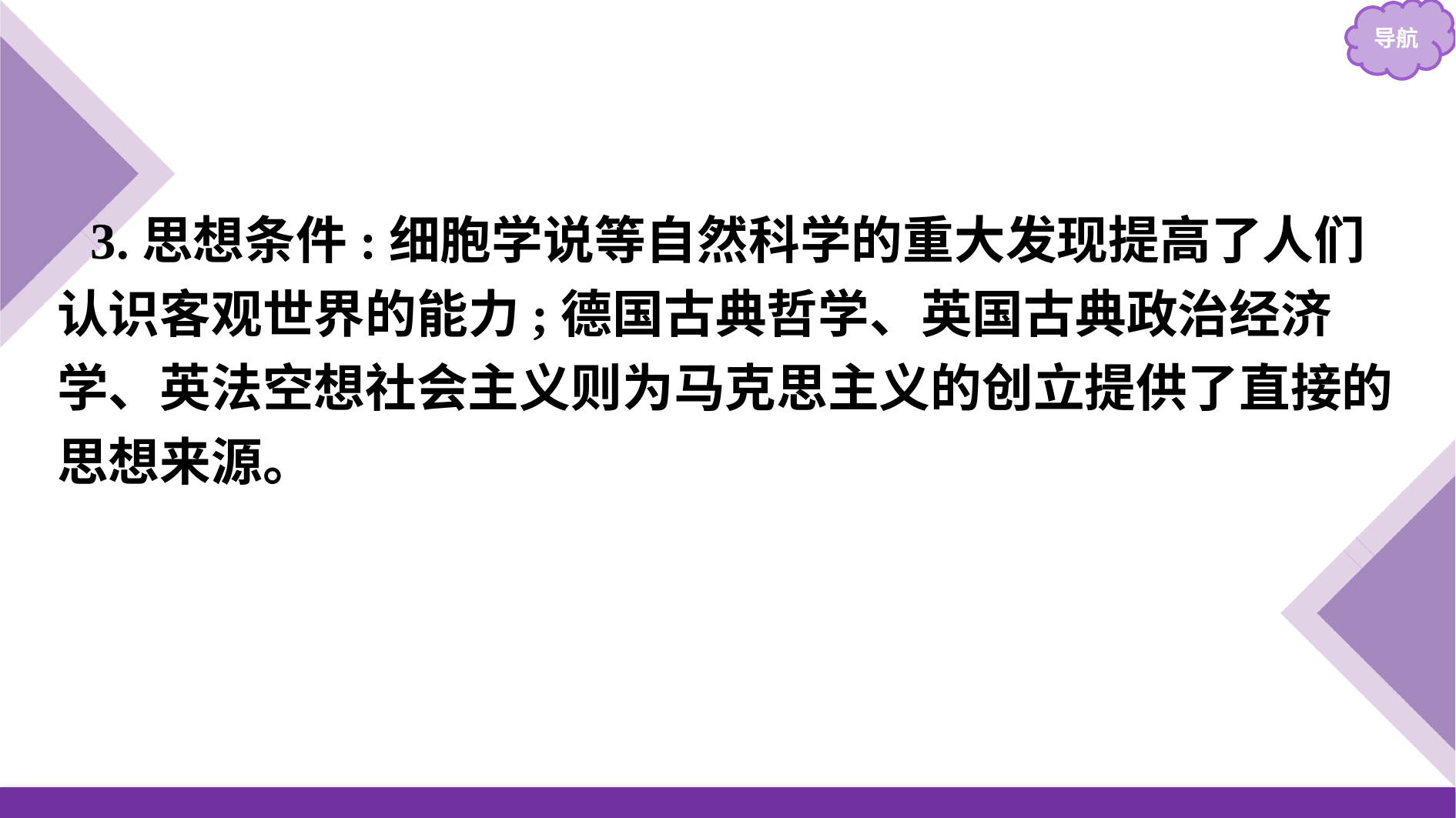

3.思想条件:细胞学说等自然科学的重大发现提高了人们认识客观世界的能力;德国古典哲学、英国古典政治经济学、英法空想社会主义则为马克思主义的创立提供了直接的思想来源。